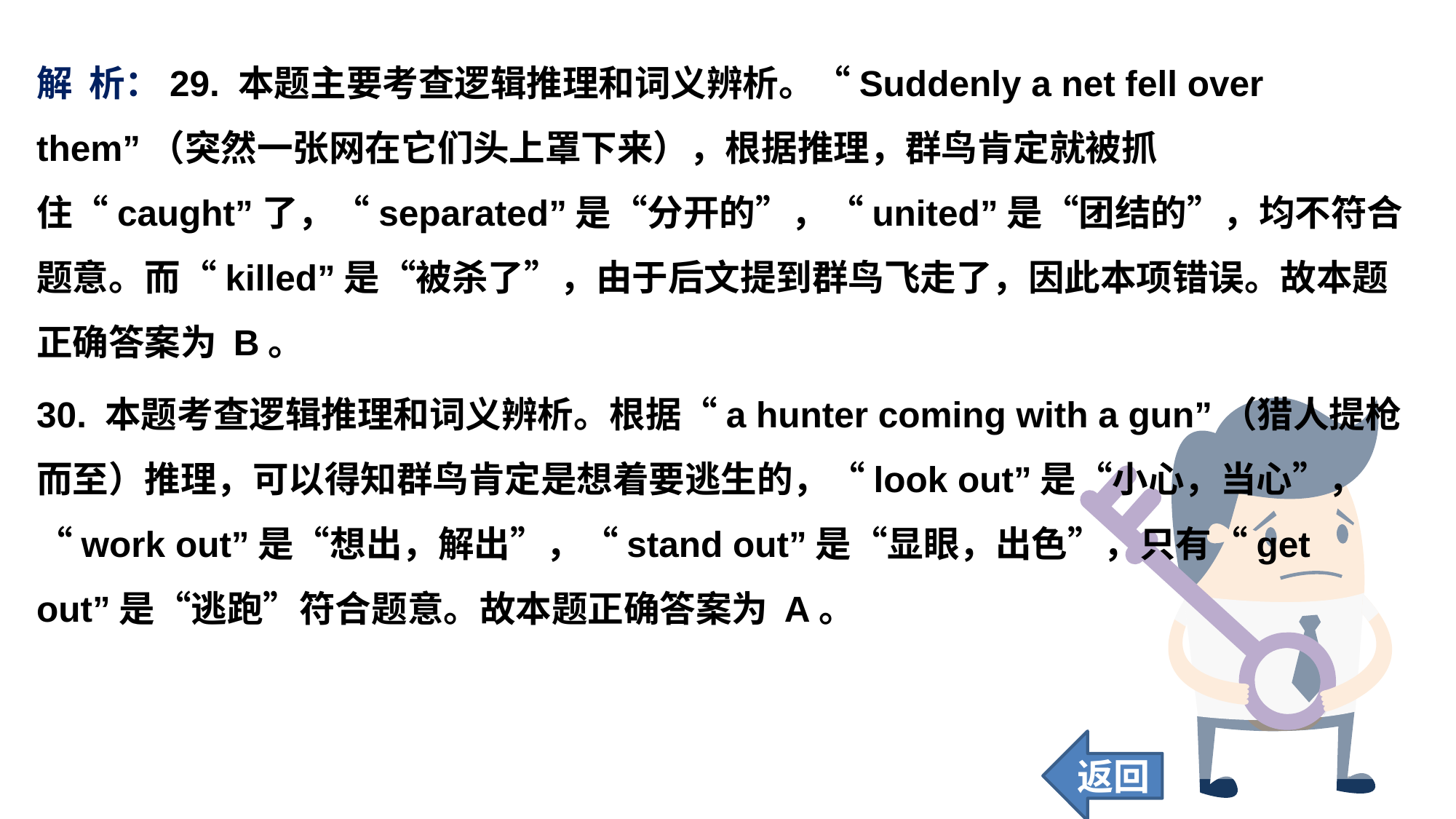

解  析：29. 本题主要考查逻辑推理和词义辨析。“Suddenly a net fell over them”（突然一张网在它们头上罩下来），根据推理，群鸟肯定就被抓住“caught”了，“separated”是“分开的”，“united”是“团结的”，均不符合题意。而“killed”是“被杀了”，由于后文提到群鸟飞走了，因此本项错误。故本题正确答案为 B。
30. 本题考查逻辑推理和词义辨析。根据“a hunter coming with a gun”（猎人提枪而至）推理，可以得知群鸟肯定是想着要逃生的，“look out”是“小心，当心”，“work out”是“想出，解出”，“stand out”是“显眼，出色”，只有“get out”是“逃跑”符合题意。故本题正确答案为 A。

返回
112